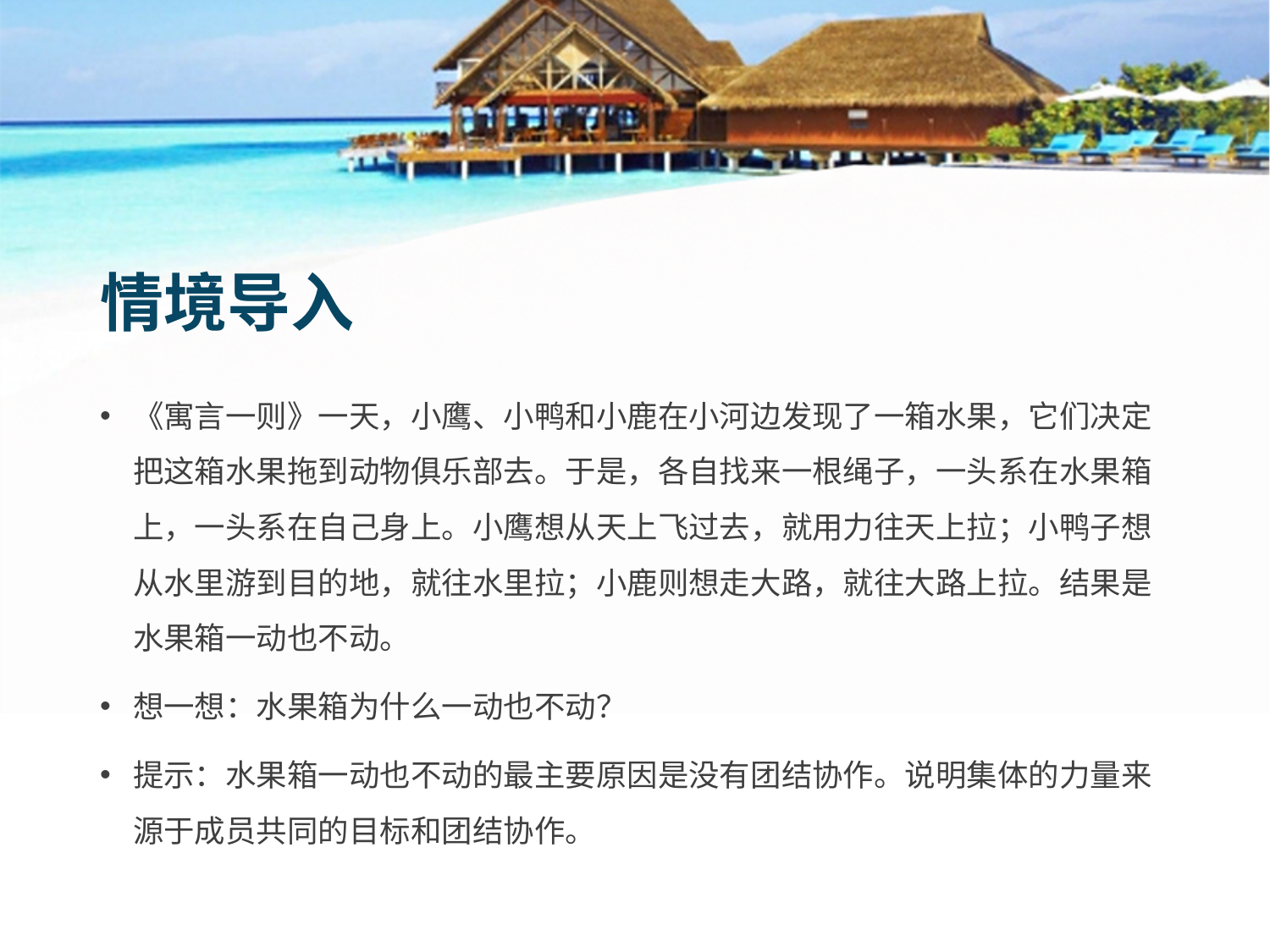

情境导入
《寓言一则》一天，小鹰、小鸭和小鹿在小河边发现了一箱水果，它们决定把这箱水果拖到动物俱乐部去。于是，各自找来一根绳子，一头系在水果箱上，一头系在自己身上。小鹰想从天上飞过去，就用力往天上拉；小鸭子想从水里游到目的地，就往水里拉；小鹿则想走大路，就往大路上拉。结果是水果箱一动也不动。
想一想：水果箱为什么一动也不动？
提示：水果箱一动也不动的最主要原因是没有团结协作。说明集体的力量来源于成员共同的目标和团结协作。